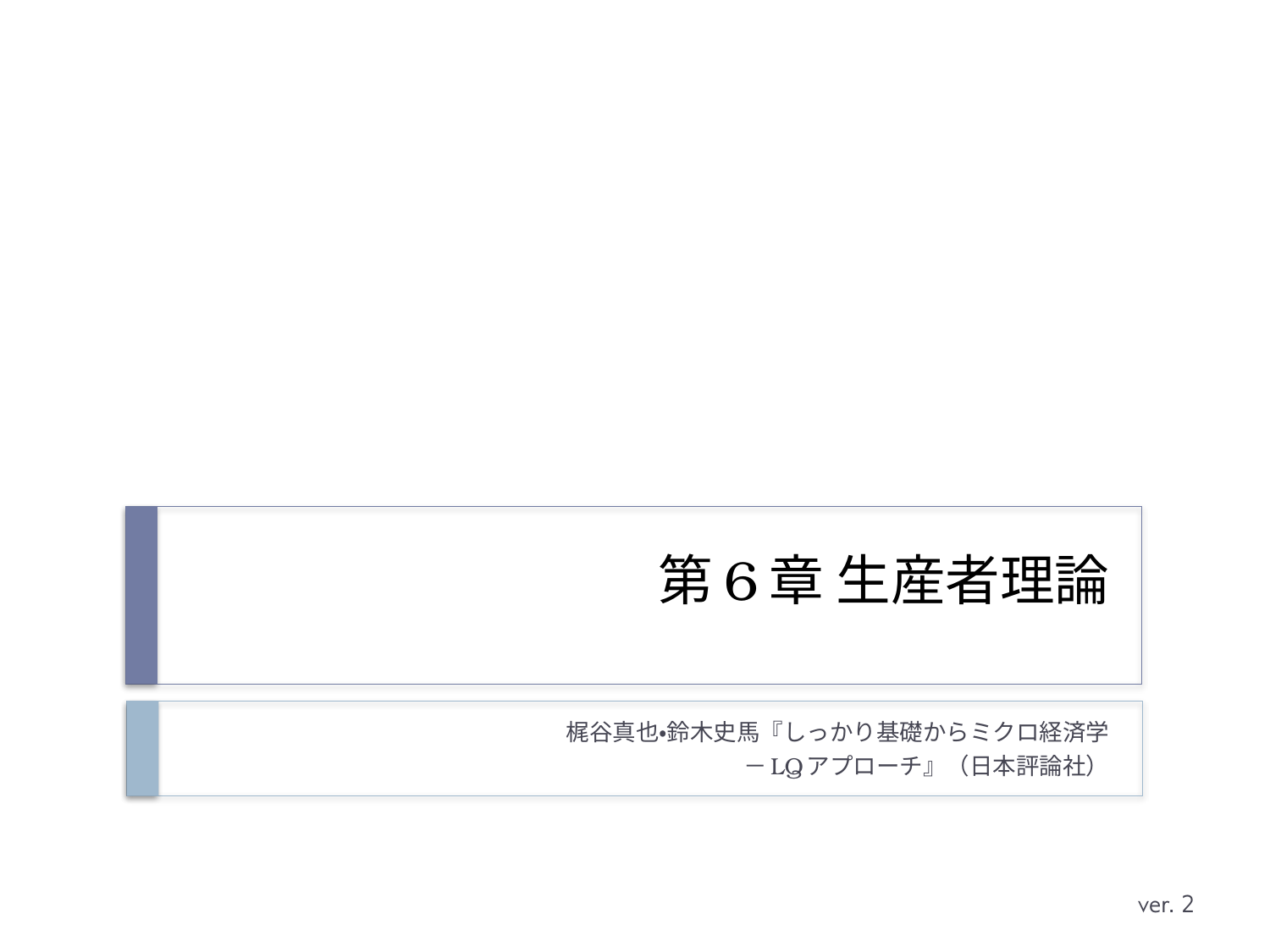

# 第6章 生産者理論
梶谷真也・鈴木史馬『しっかり基礎からミクロ経済学
－LQアプローチ』（日本評論社）
ver. 2